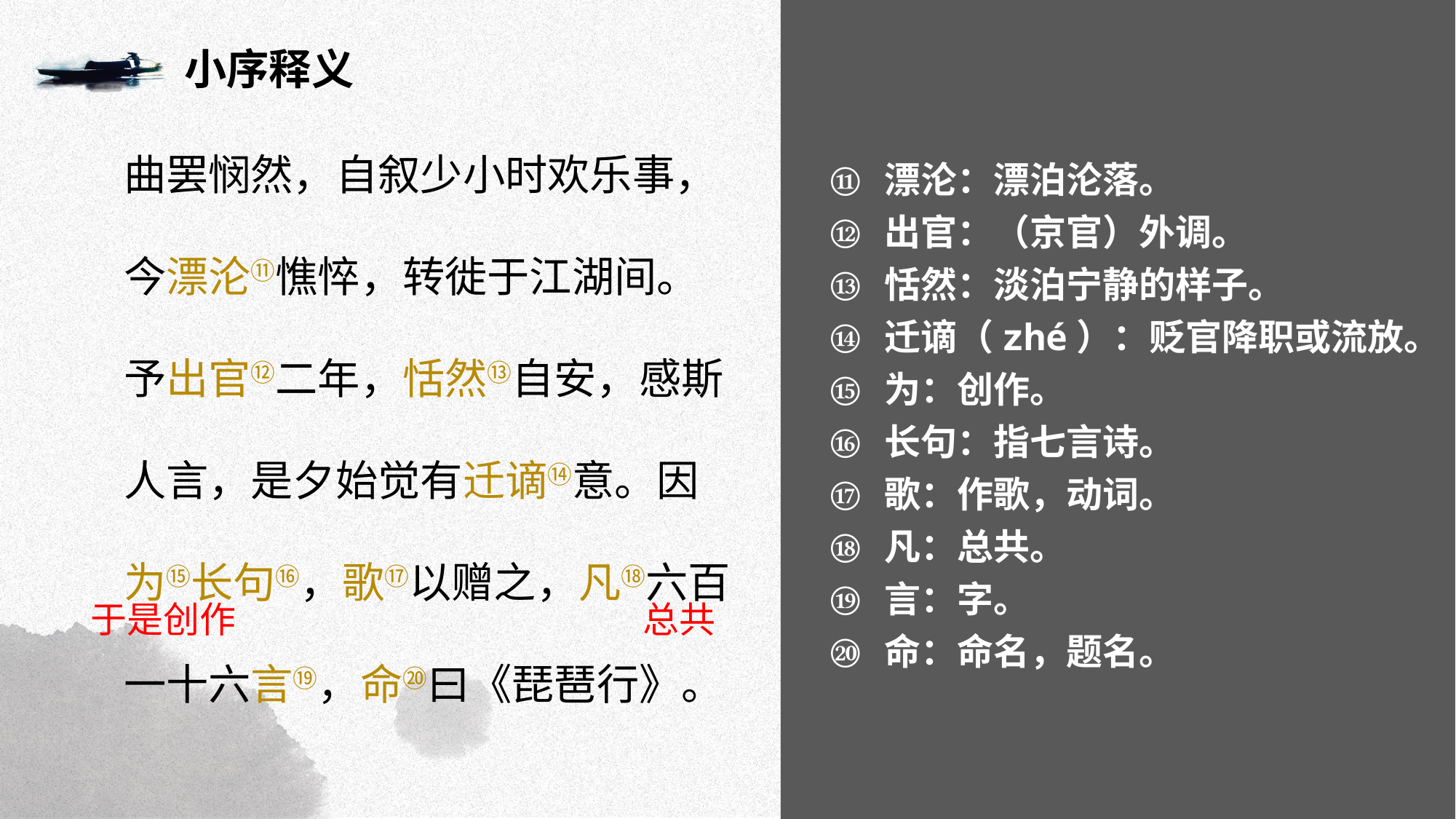

小序释义
曲罢悯然，自叙少小时欢乐事，今漂沦⑪憔悴，转徙于江湖间。予出官⑫二年，恬然⑬自安，感斯人言，是夕始觉有迁谪⑭意。因为⑮长句⑯，歌⑰以赠之，凡⑱六百一十六言⑲，命⑳曰《琵琶行》。
漂沦：漂泊沦落。
出官：（京官）外调。
恬然：淡泊宁静的样子。
迁谪（zhé）：贬官降职或流放。
为：创作。
长句：指七言诗。
歌：作歌，动词。
凡：总共。
言：字。
命：命名，题名。
于是创作
总共